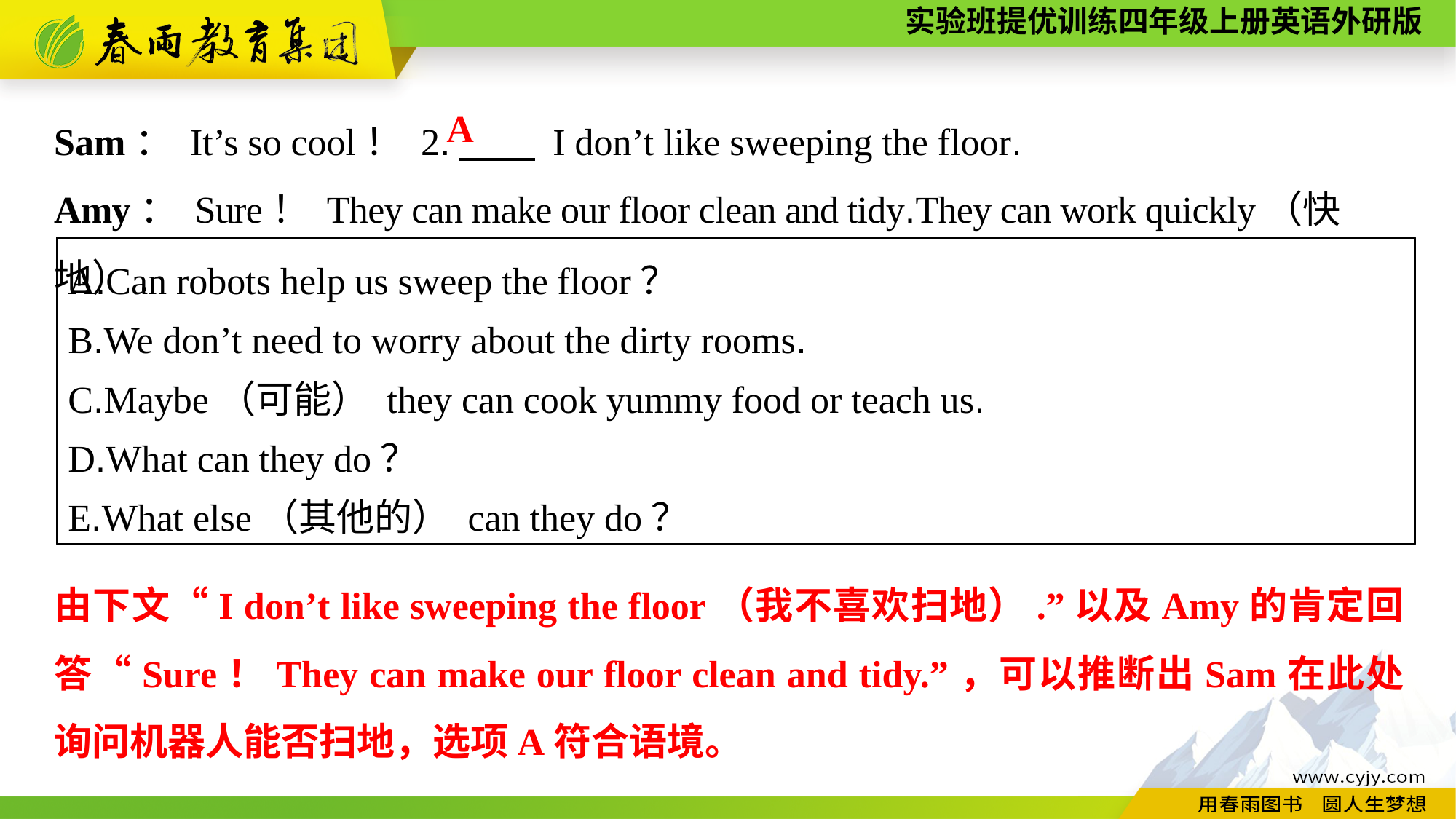

Sam： It’s so cool！ 2.　　 I don’t like sweeping the floor.
Amy： Sure！ They can make our floor clean and tidy.They can work quickly（快地）.
A
A.Can robots help us sweep the floor？
B.We don’t need to worry about the dirty rooms.
C.Maybe（可能） they can cook yummy food or teach us.
D.What can they do？
E.What else（其他的） can they do？
由下文“I don’t like sweeping the floor（我不喜欢扫地）.”以及Amy的肯定回答“Sure！They can make our floor clean and tidy.”，可以推断出Sam在此处询问机器人能否扫地，选项A符合语境。